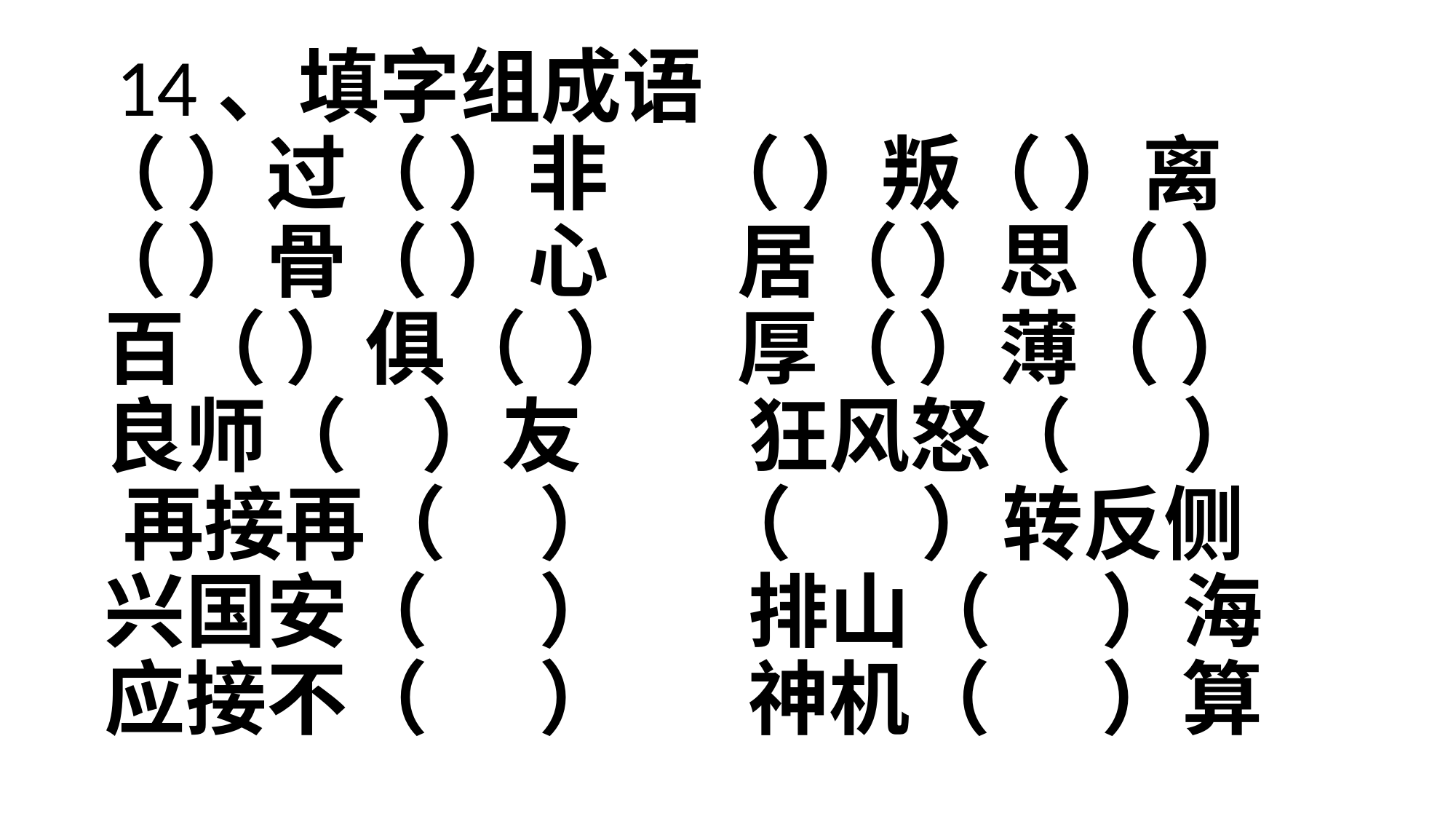

# 14、填字组成语 （ ）过（ ）非     （ ）叛（ ）离 （ ）骨（ ）心       居（ ）思（ ） 百（ ）俱（  ）     厚（ ）薄（ ） 良师（    ）友         狂风怒（      ） 再接再（     ）     （       ）转反侧 兴国安（      ）       排山（      ）海 应接不（      ）       神机（      ）算